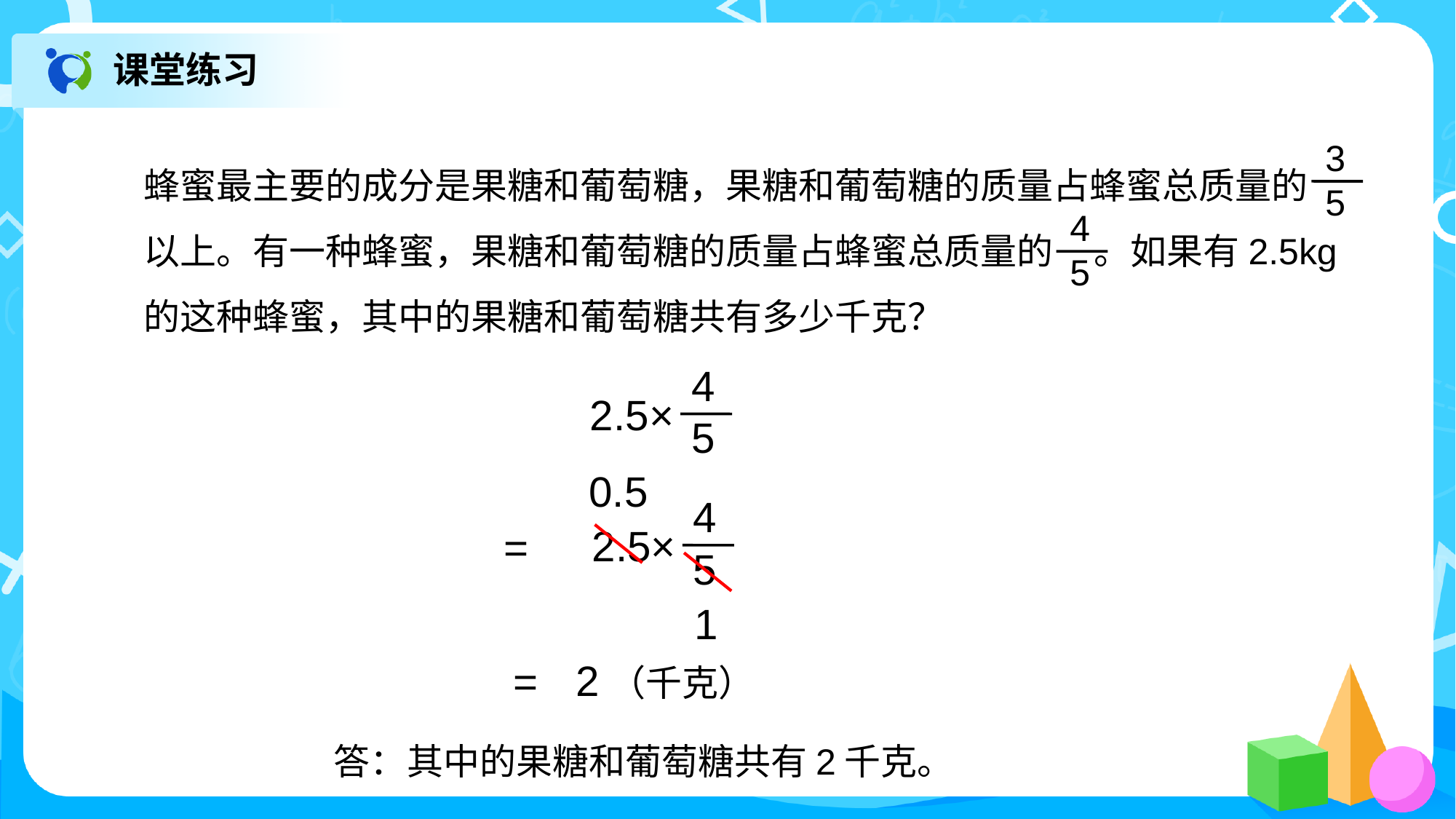

课堂练习
蜂蜜最主要的成分是果糖和葡萄糖，果糖和葡萄糖的质量占蜂蜜总质量的    以上。有一种蜂蜜，果糖和葡萄糖的质量占蜂蜜总质量的     。如果有2.5kg的这种蜂蜜，其中的果糖和葡萄糖共有多少千克？
3
5

4
5

4
5

2.5×
0.5
4
5

2.5×
=
1
2（千克）
=
答：其中的果糖和葡萄糖共有2千克。